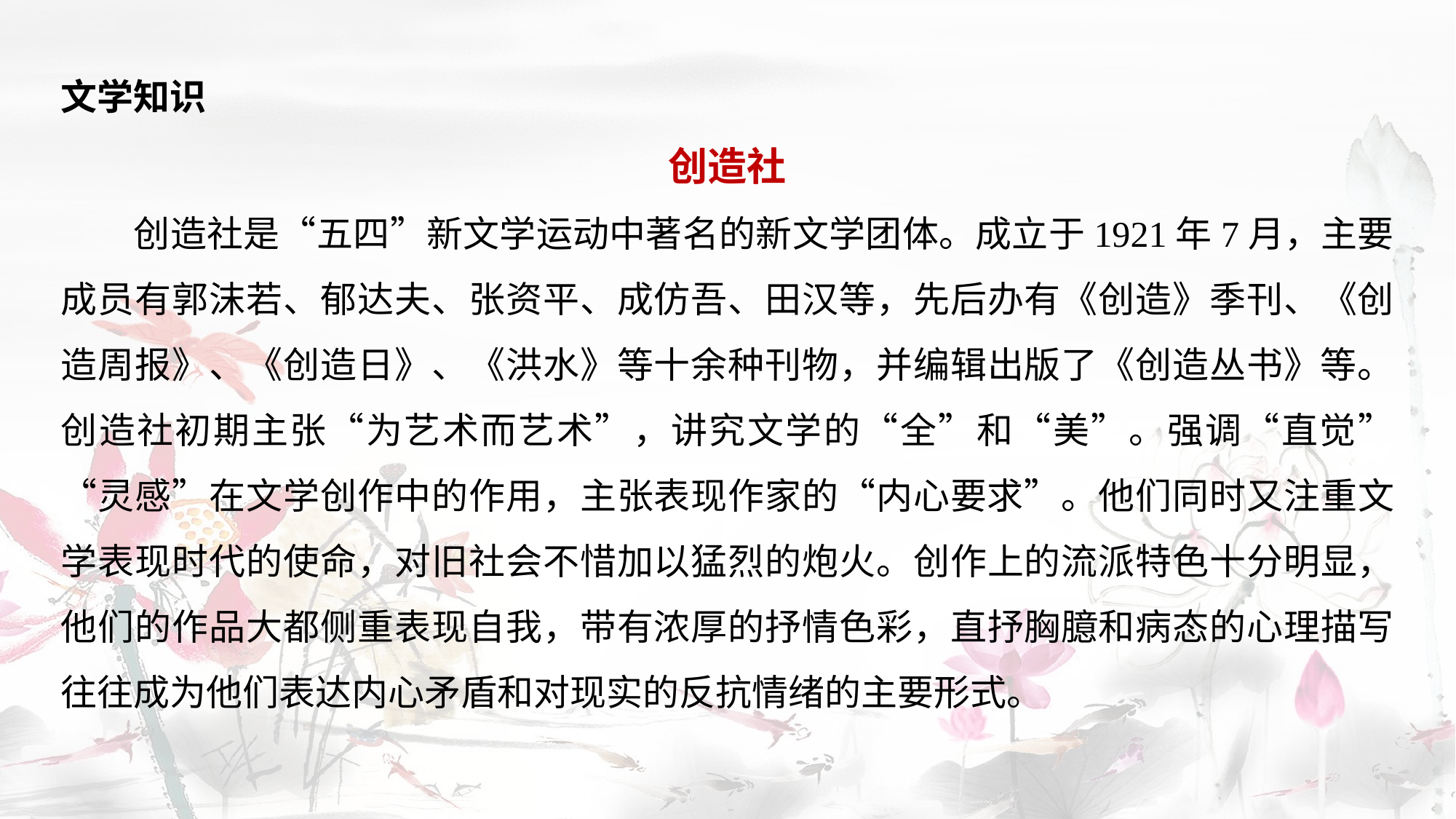

文学知识
创造社
创造社是“五四”新文学运动中著名的新文学团体。成立于1921年7月，主要成员有郭沫若、郁达夫、张资平、成仿吾、田汉等，先后办有《创造》季刊、《创造周报》、《创造日》、《洪水》等十余种刊物，并编辑出版了《创造丛书》等。创造社初期主张“为艺术而艺术”，讲究文学的“全”和“美”。强调“直觉”“灵感”在文学创作中的作用，主张表现作家的“内心要求”。他们同时又注重文学表现时代的使命，对旧社会不惜加以猛烈的炮火。创作上的流派特色十分明显，他们的作品大都侧重表现自我，带有浓厚的抒情色彩，直抒胸臆和病态的心理描写往往成为他们表达内心矛盾和对现实的反抗情绪的主要形式。